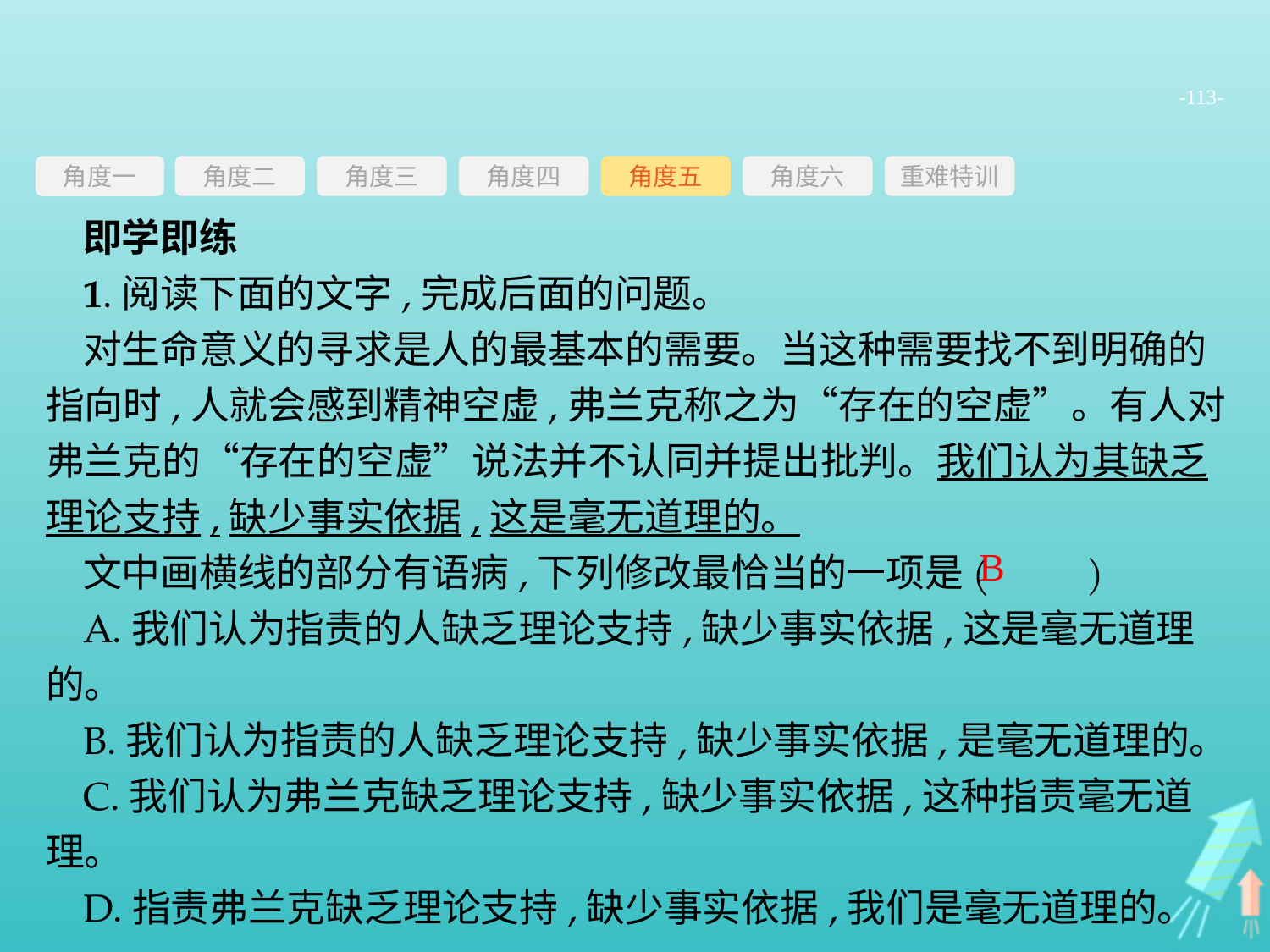

-113-
角度三
角度四
角度五
角度六
重难特训
角度二
角度一
即学即练
1.阅读下面的文字,完成后面的问题。
对生命意义的寻求是人的最基本的需要。当这种需要找不到明确的指向时,人就会感到精神空虚,弗兰克称之为“存在的空虚”。有人对弗兰克的“存在的空虚”说法并不认同并提出批判。我们认为其缺乏理论支持,缺少事实依据,这是毫无道理的。
文中画横线的部分有语病,下列修改最恰当的一项是(　　)
A.我们认为指责的人缺乏理论支持,缺少事实依据,这是毫无道理的。
B.我们认为指责的人缺乏理论支持,缺少事实依据,是毫无道理的。
C.我们认为弗兰克缺乏理论支持,缺少事实依据,这种指责毫无道理。
D.指责弗兰克缺乏理论支持,缺少事实依据,我们是毫无道理的。
B